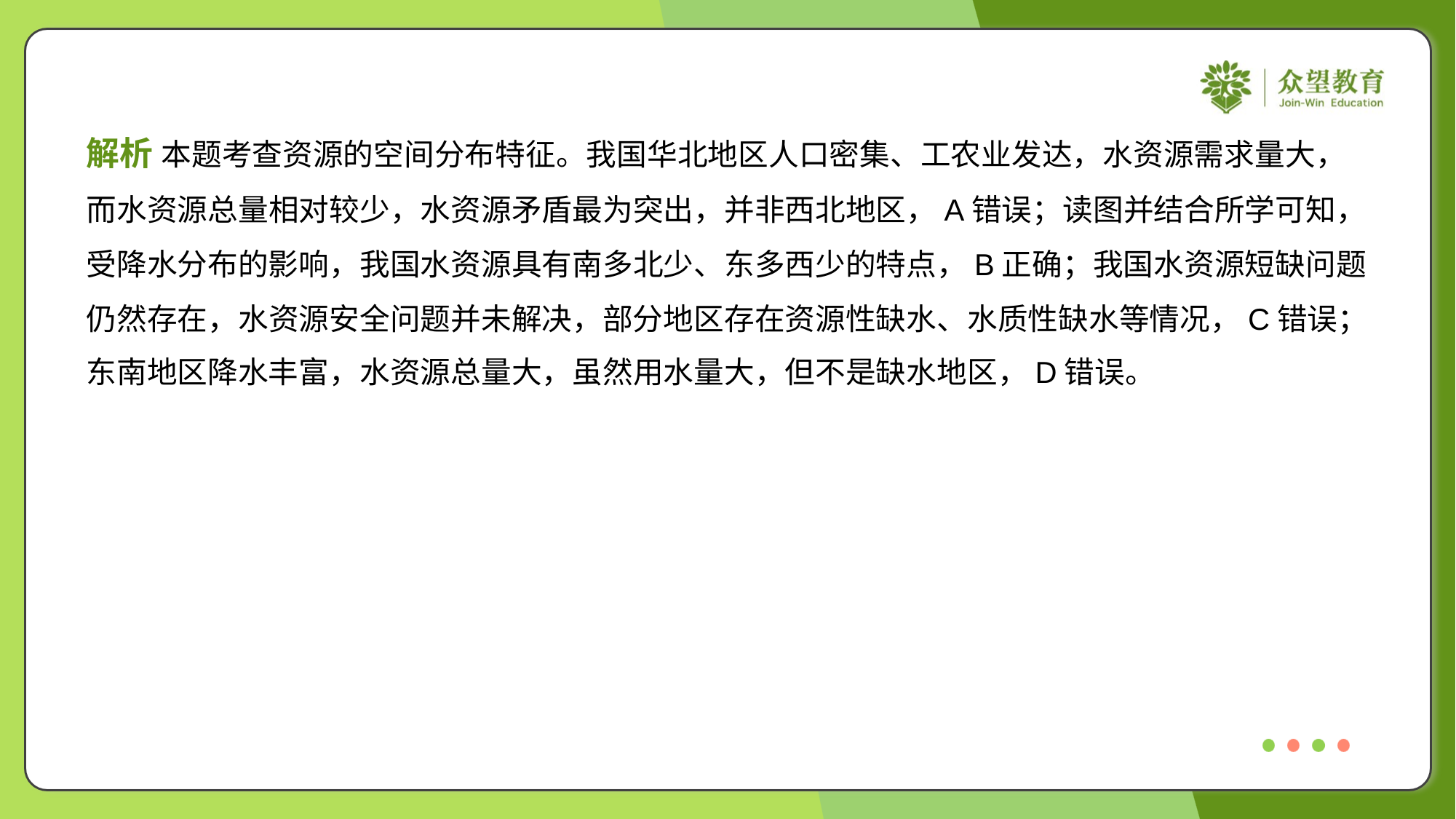

解析 本题考查资源的空间分布特征。我国华北地区人口密集、工农业发达，水资源需求量大，
而水资源总量相对较少，水资源矛盾最为突出，并非西北地区，A错误；读图并结合所学可知，
受降水分布的影响，我国水资源具有南多北少、东多西少的特点，B正确；我国水资源短缺问题
仍然存在，水资源安全问题并未解决，部分地区存在资源性缺水、水质性缺水等情况，C错误；
东南地区降水丰富，水资源总量大，虽然用水量大，但不是缺水地区，D错误。